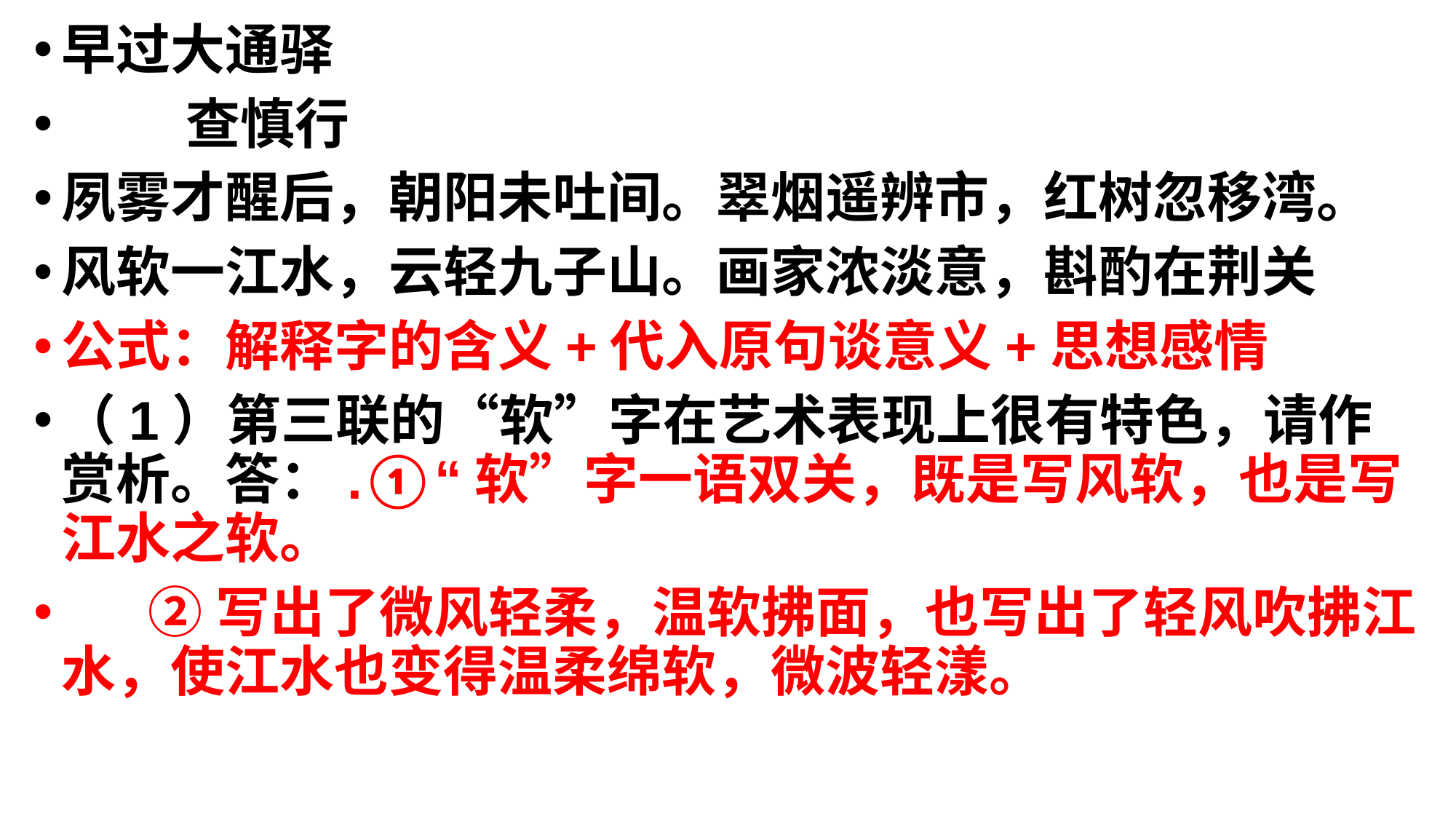

早过大通驿
         查慎行
夙雾才醒后，朝阳未吐间。翠烟遥辨市，红树忽移湾。
风软一江水，云轻九子山。画家浓淡意，斟酌在荆关
公式：解释字的含义+代入原句谈意义+思想感情
（1）第三联的“软”字在艺术表现上很有特色，请作赏析。答：.①“软”字一语双关，既是写风软，也是写江水之软。
       ②写出了微风轻柔，温软拂面，也写出了轻风吹拂江水，使江水也变得温柔绵软，微波轻漾。